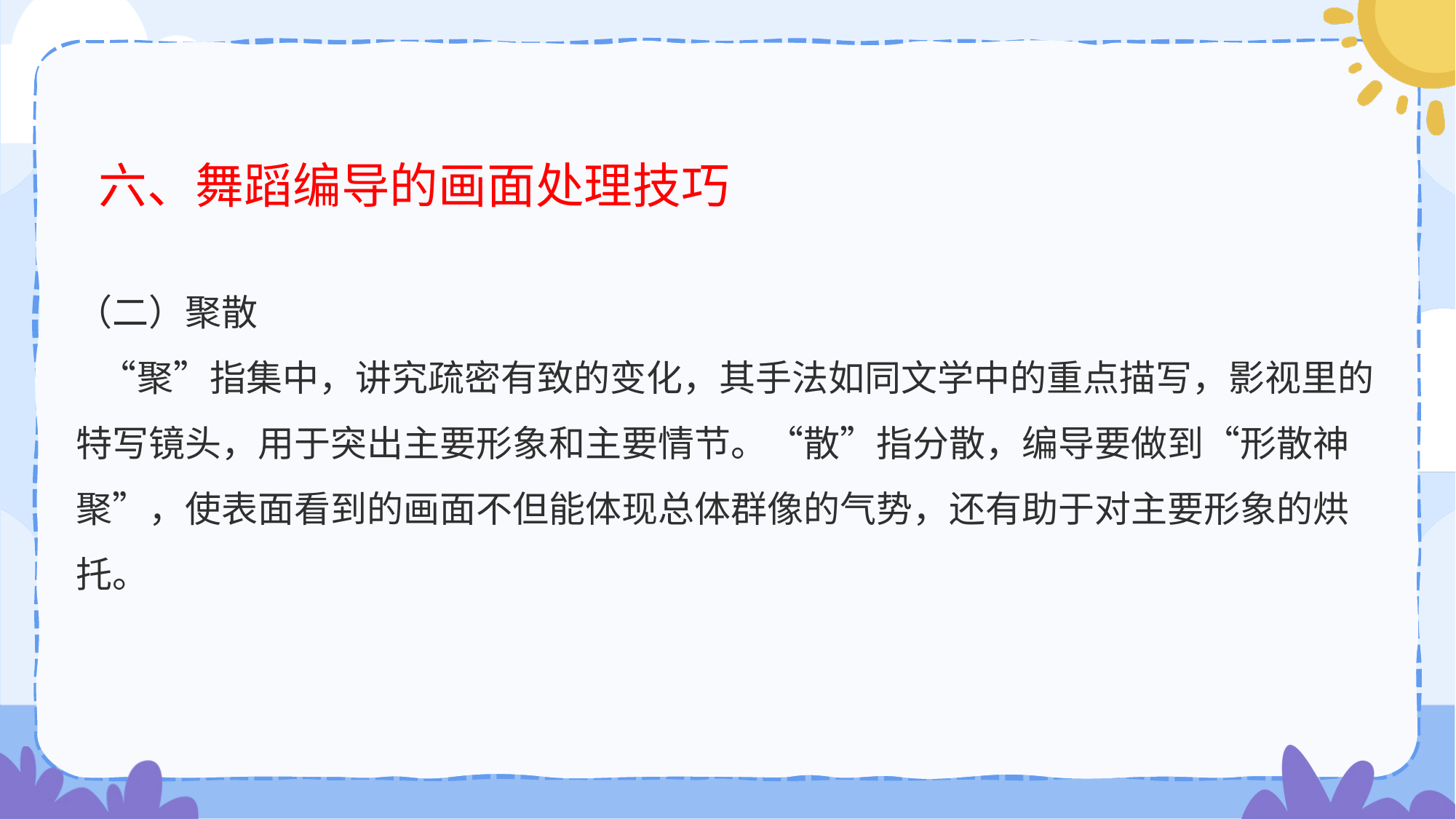

# 六、舞蹈编导的画面处理技巧
（二）聚散
   “聚”指集中，讲究疏密有致的变化，其手法如同文学中的重点描写，影视里的特写镜头，用于突出主要形象和主要情节。“散”指分散，编导要做到“形散神聚”，使表面看到的画面不但能体现总体群像的气势，还有助于对主要形象的烘托。